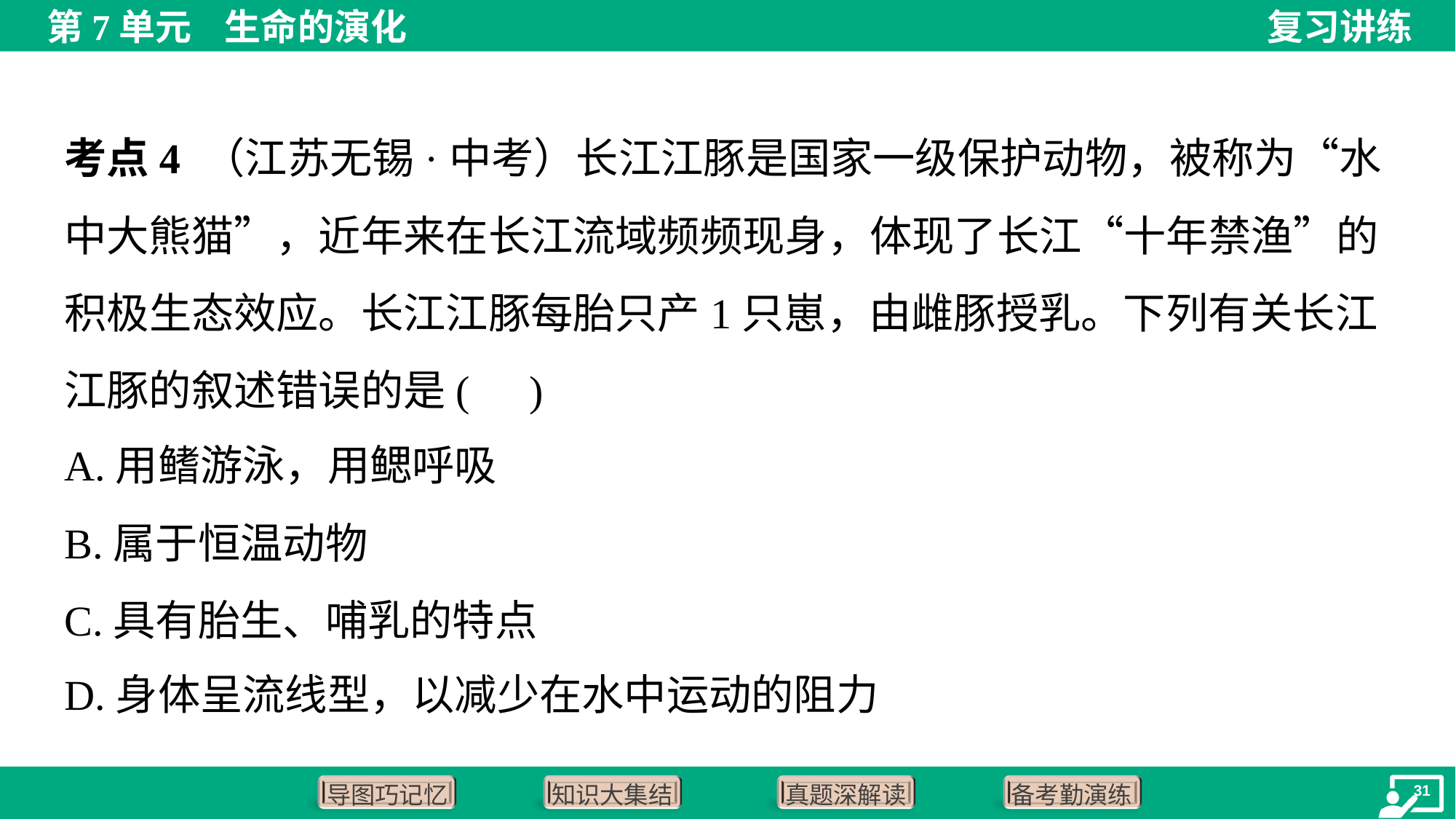

考点4 （江苏无锡·中考）长江江豚是国家一级保护动物，被称为“水中大熊猫”，近年来在长江流域频频现身，体现了长江“十年禁渔”的积极生态效应。长江江豚每胎只产1只崽，由雌豚授乳。下列有关长江江豚的叙述错误的是(     )
A.用鳍游泳，用鳃呼吸
B.属于恒温动物
C.具有胎生、哺乳的特点
D.身体呈流线型，以减少在水中运动的阻力